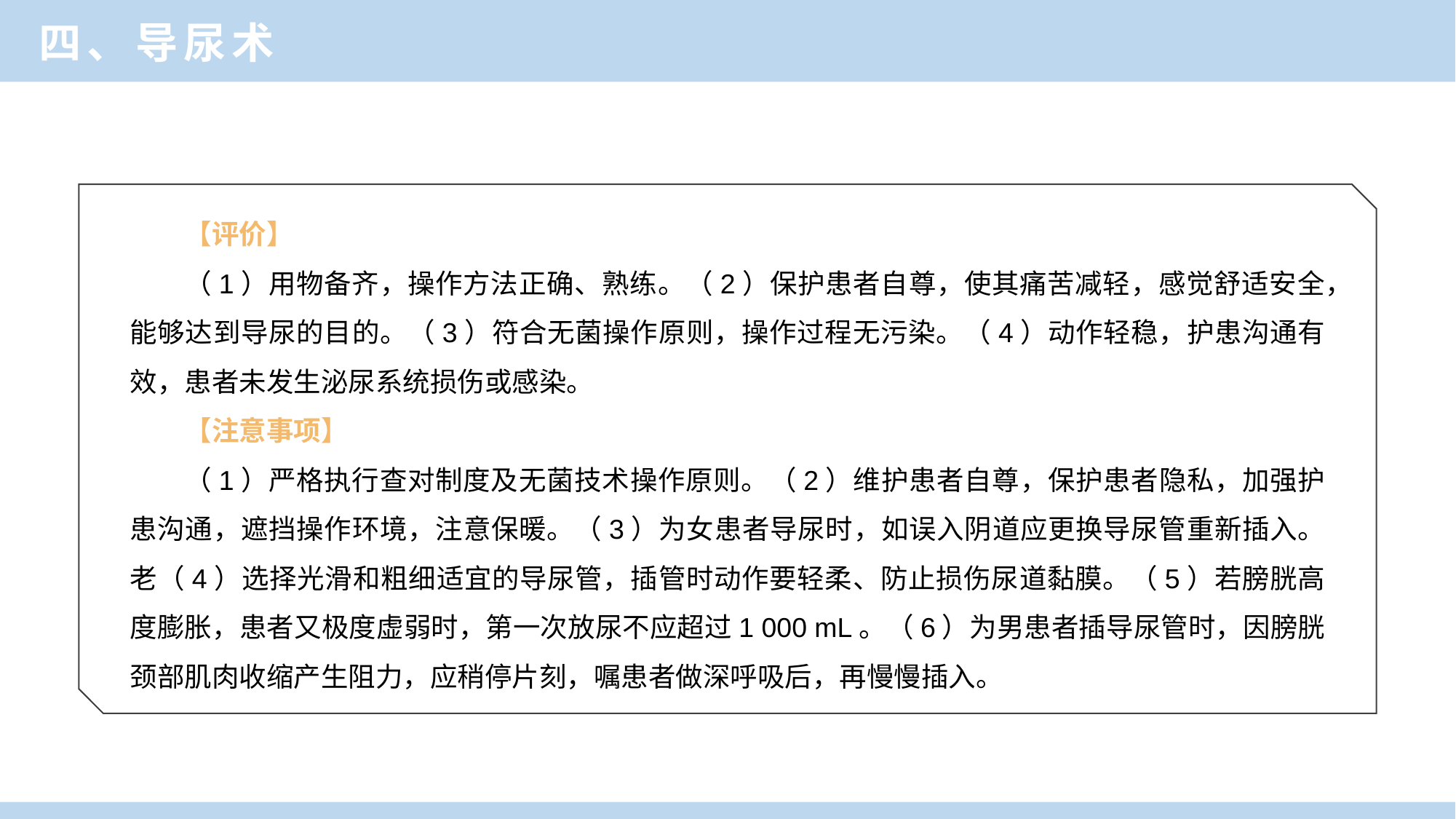

四、导尿术

【评价】
（1）用物备齐，操作方法正确、熟练。（2）保护患者自尊，使其痛苦减轻，感觉舒适安全，能够达到导尿的目的。（3）符合无菌操作原则，操作过程无污染。（4）动作轻稳，护患沟通有效，患者未发生泌尿系统损伤或感染。
【注意事项】
（1）严格执行查对制度及无菌技术操作原则。（2）维护患者自尊，保护患者隐私，加强护患沟通，遮挡操作环境，注意保暖。（3）为女患者导尿时，如误入阴道应更换导尿管重新插入。老（4）选择光滑和粗细适宜的导尿管，插管时动作要轻柔、防止损伤尿道黏膜。（5）若膀胱高度膨胀，患者又极度虚弱时，第一次放尿不应超过1 000 mL。（6）为男患者插导尿管时，因膀胱颈部肌肉收缩产生阻力，应稍停片刻，嘱患者做深呼吸后，再慢慢插入。